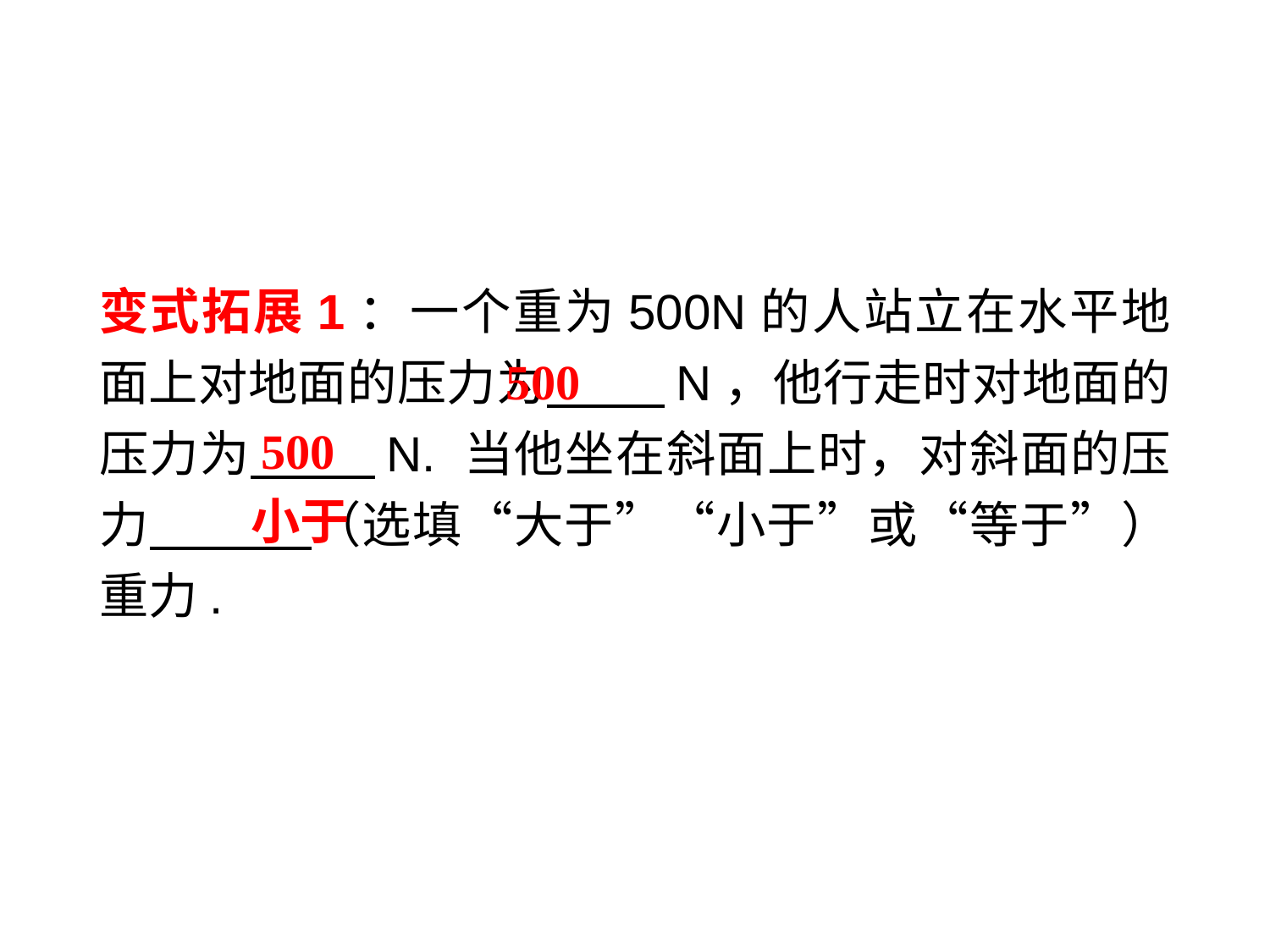

变式拓展1：一个重为500N的人站立在水平地面上对地面的压力为　      N，他行走时对地面的压力为　      N. 当他坐在斜面上时，对斜面的压力　         （选填“大于”“小于”或“等于”）重力.
500
500
小于